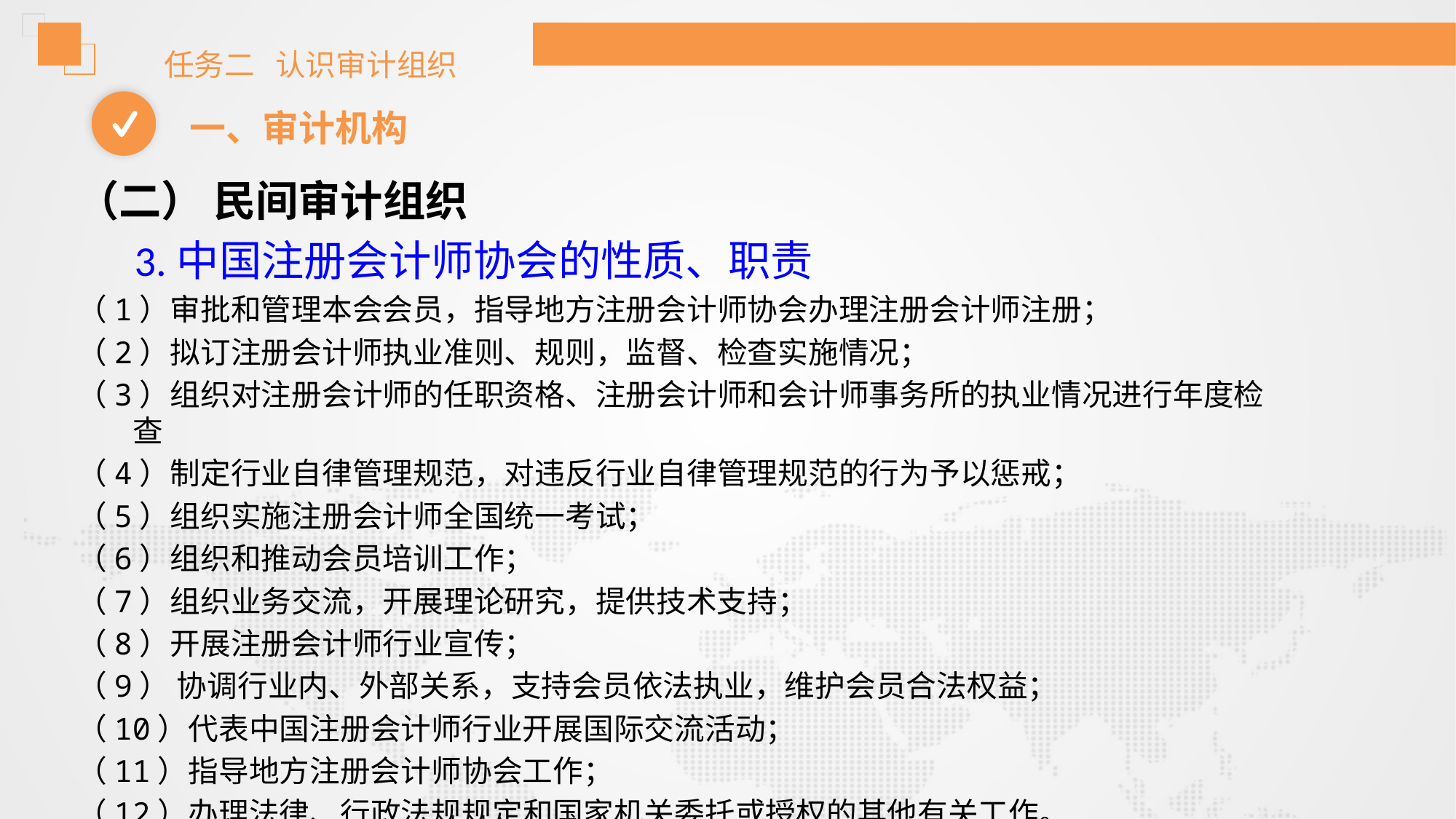

任务二   认识审计组织

一、审计机构

（二） 民间审计组织
      3.中国注册会计师协会的性质、职责
（1）审批和管理本会会员，指导地方注册会计师协会办理注册会计师注册；
（2）拟订注册会计师执业准则、规则，监督、检查实施情况；
（3）组织对注册会计师的任职资格、注册会计师和会计师事务所的执业情况进行年度检查
（4）制定行业自律管理规范，对违反行业自律管理规范的行为予以惩戒；
（5）组织实施注册会计师全国统一考试；
（6）组织和推动会员培训工作；
（7）组织业务交流，开展理论研究，提供技术支持；
（8）开展注册会计师行业宣传；
（9） 协调行业内、外部关系，支持会员依法执业，维护会员合法权益；
（10）代表中国注册会计师行业开展国际交流活动；
（11）指导地方注册会计师协会工作；
（12）办理法律、行政法规规定和国家机关委托或授权的其他有关工作。